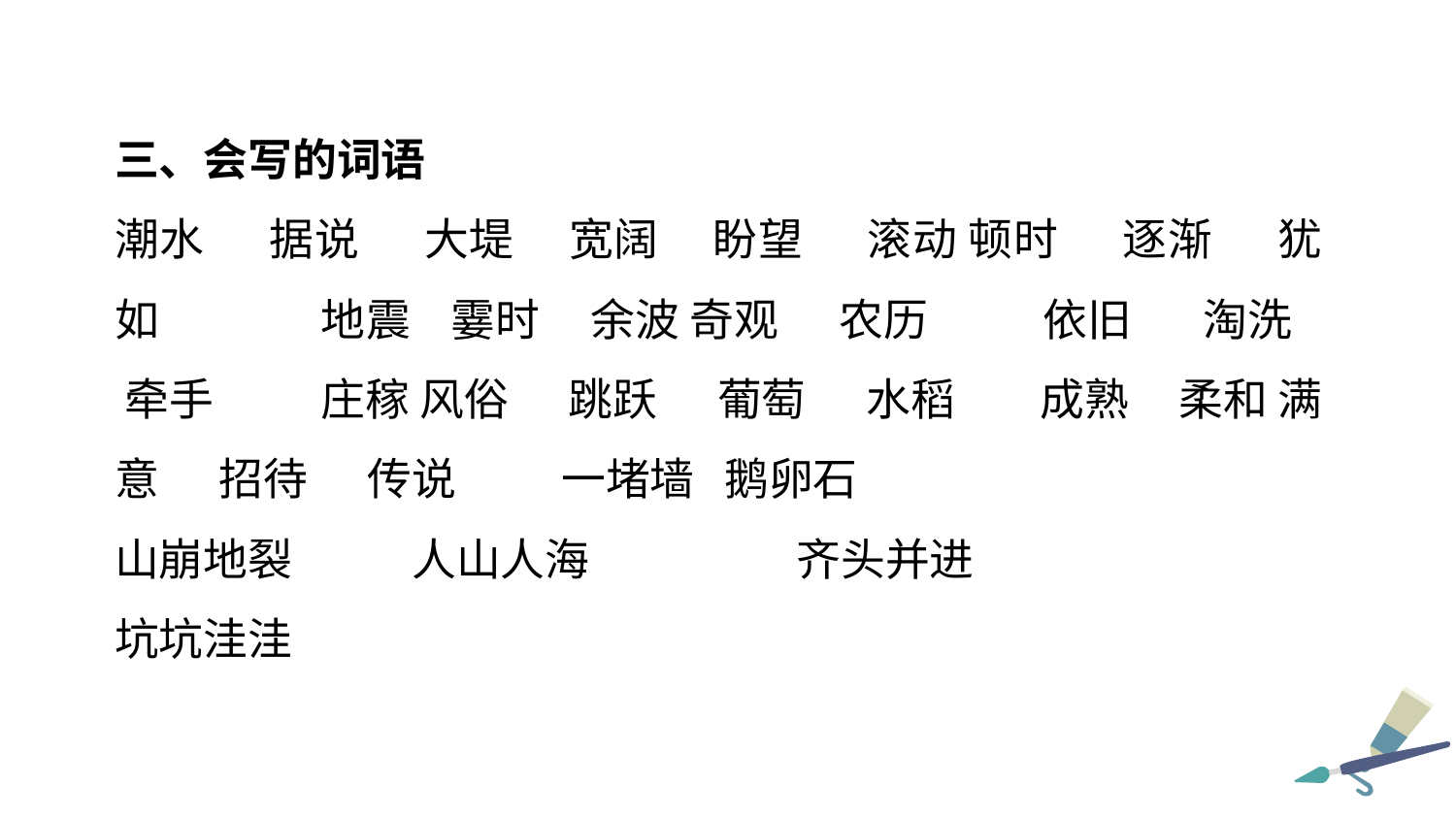

三、会写的词语
潮水      据说      大堤     宽阔     盼望      滚动 顿时      逐渐      犹如	      地震    霎时     余波 奇观      农历	     依旧       淘洗     牵手	      庄稼 风俗      跳跃      葡萄      水稻	     成熟     柔和 满意      招待      传说  	 一堵墙   鹅卵石
山崩地裂            人山人海	          齐头并进
坑坑洼洼